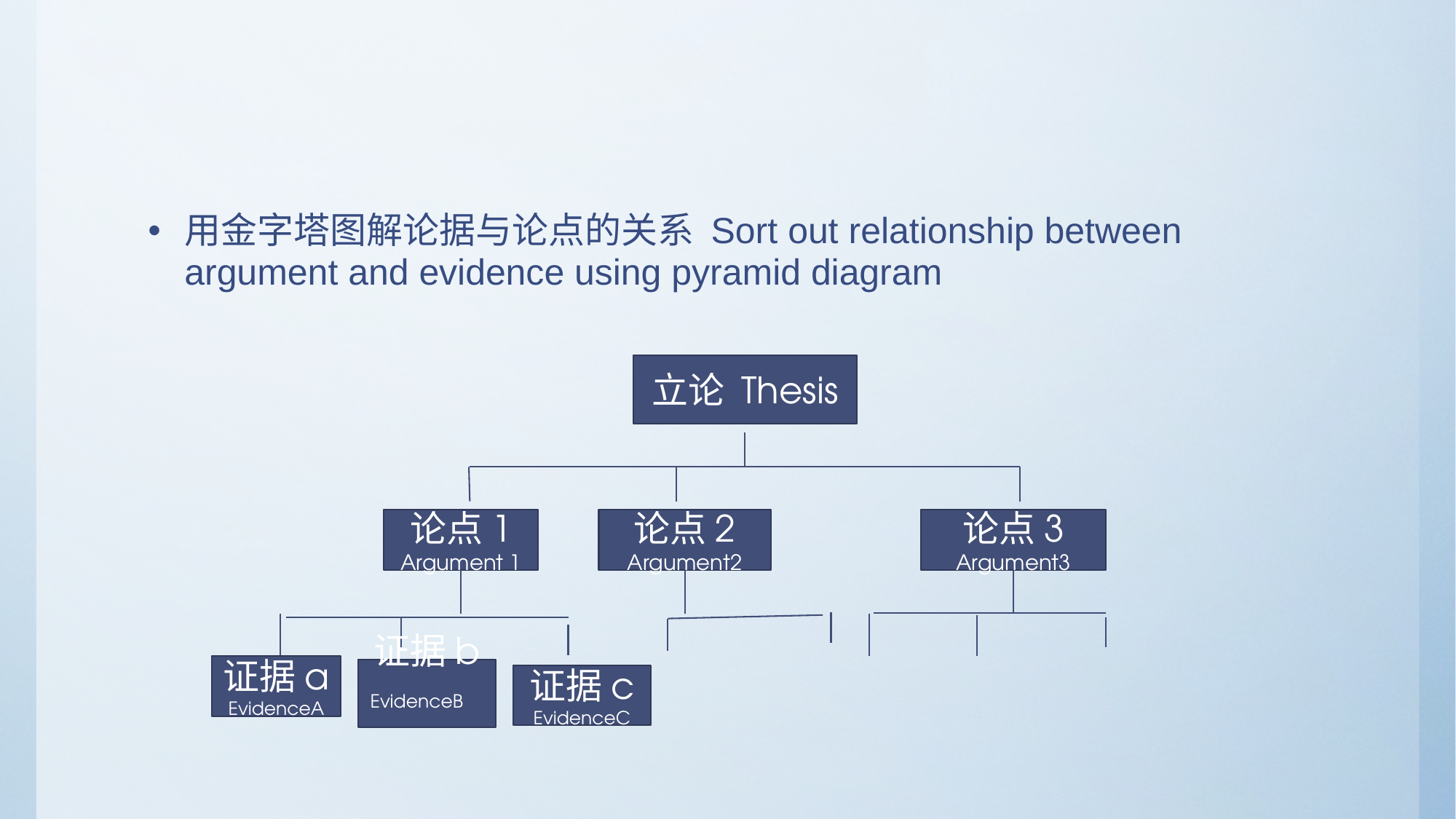

#
用金字塔图解论据与论点的关系 Sort out relationship between argument and evidence using pyramid diagram

立论 Thesis
论点3
Argument3
论点1
Argument 1
论点2
Argument2
证据a
EvidenceA
证据b
EvidenceB
证据c
EvidenceC